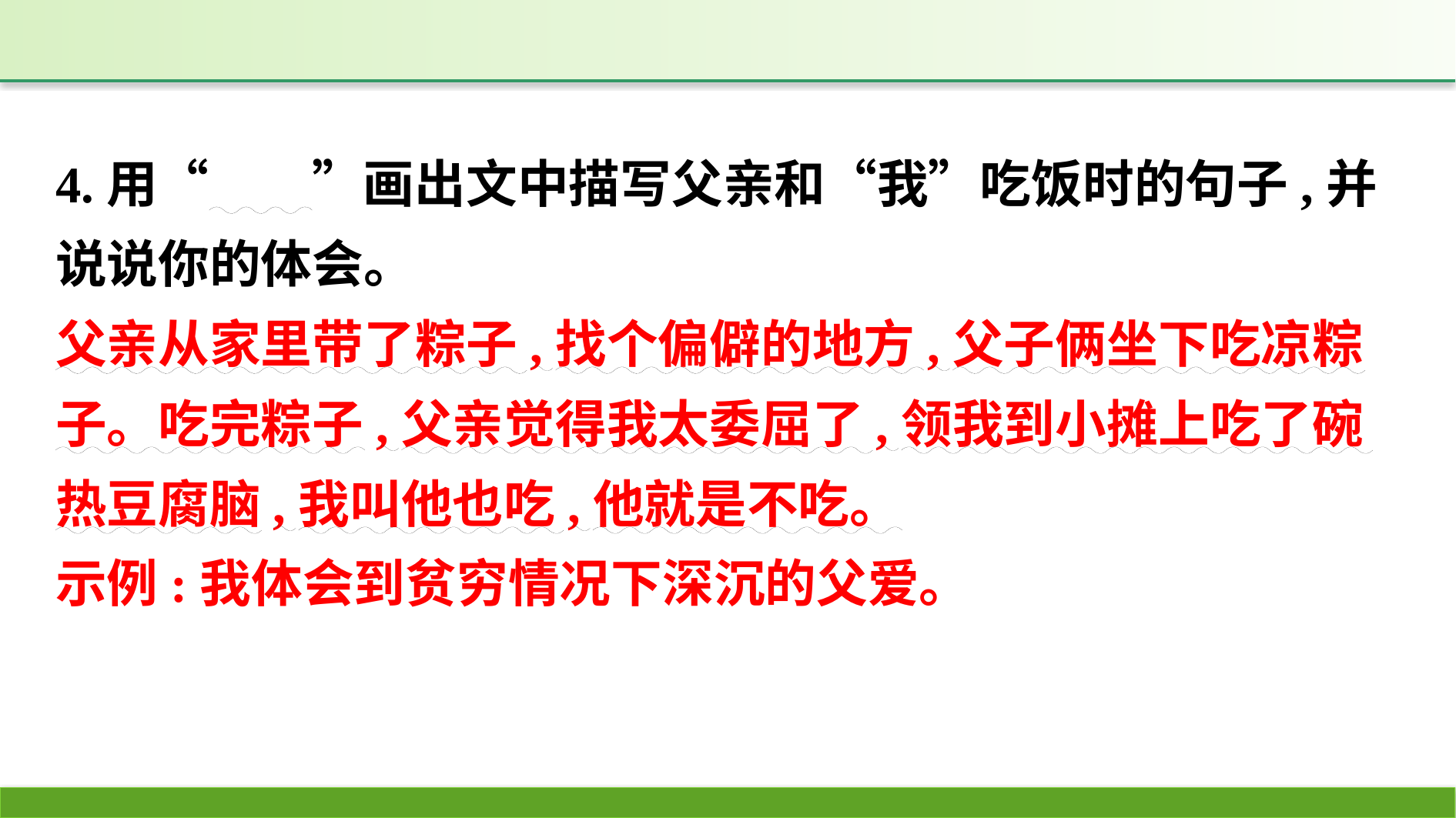

4.用“　　”画出文中描写父亲和“我”吃饭时的句子,并说说你的体会。
父亲从家里带了粽子,找个偏僻的地方,父子俩坐下吃凉粽子。吃完粽子,父亲觉得我太委屈了,领我到小摊上吃了碗热豆腐脑,我叫他也吃,他就是不吃。
示例:我体会到贫穷情况下深沉的父爱。